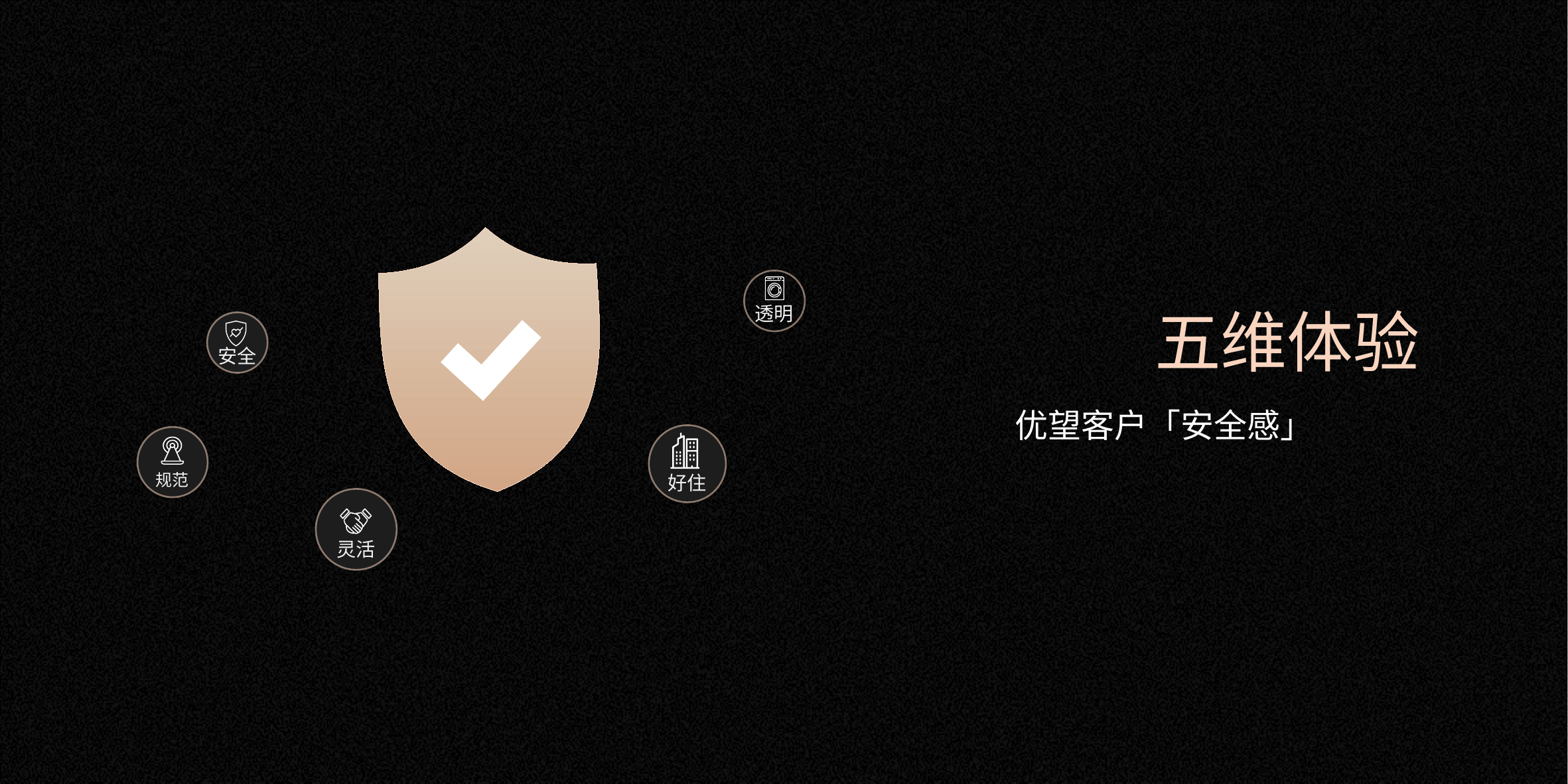

透明

安全

规范
好住

灵活
五维体验
优望客户「安全感」